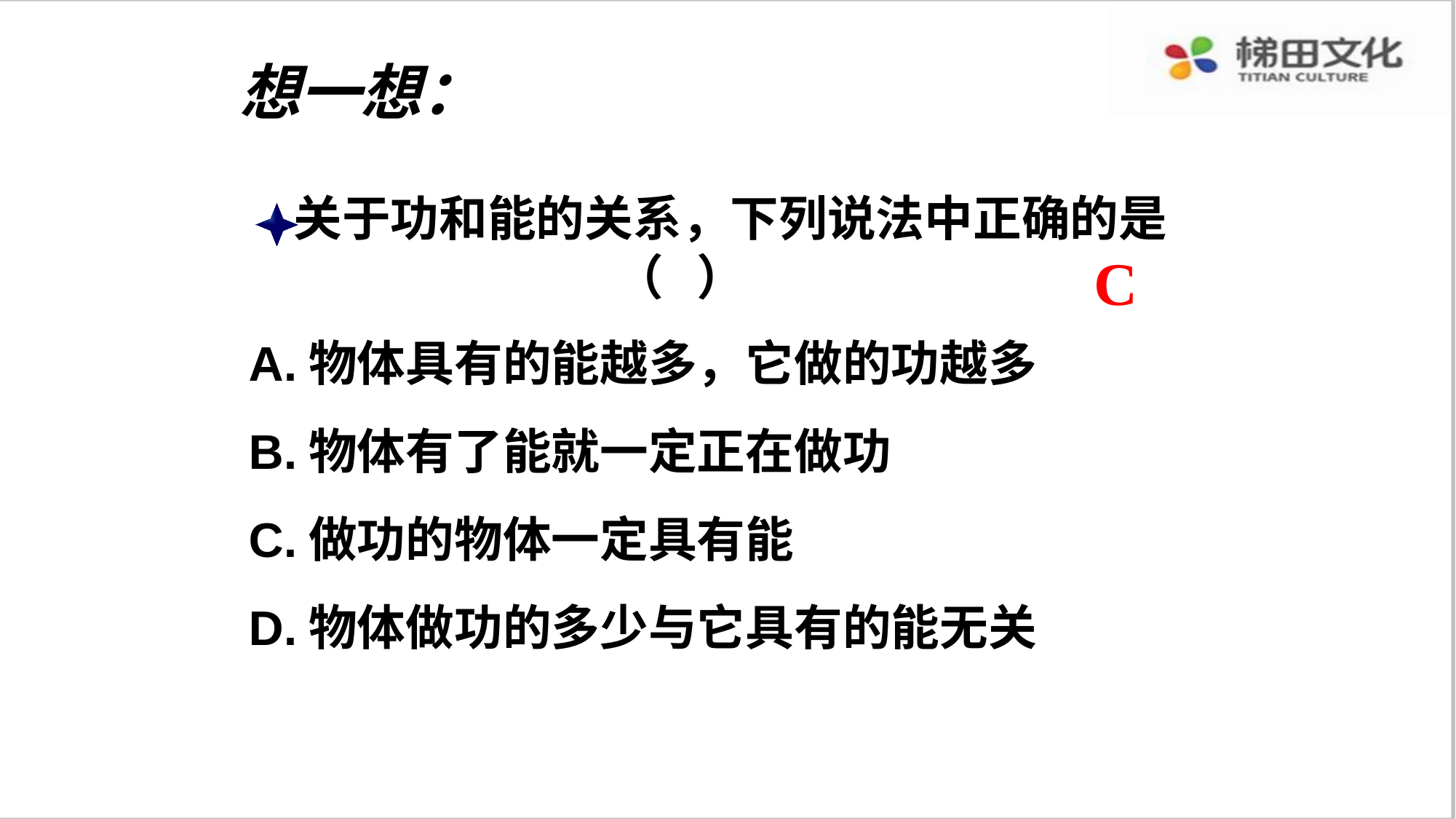

想一想：
   关于功和能的关系，下列说法中正确的是
                                （   ）
A.物体具有的能越多，它做的功越多
B.物体有了能就一定正在做功
C.做功的物体一定具有能
D.物体做功的多少与它具有的能无关

C